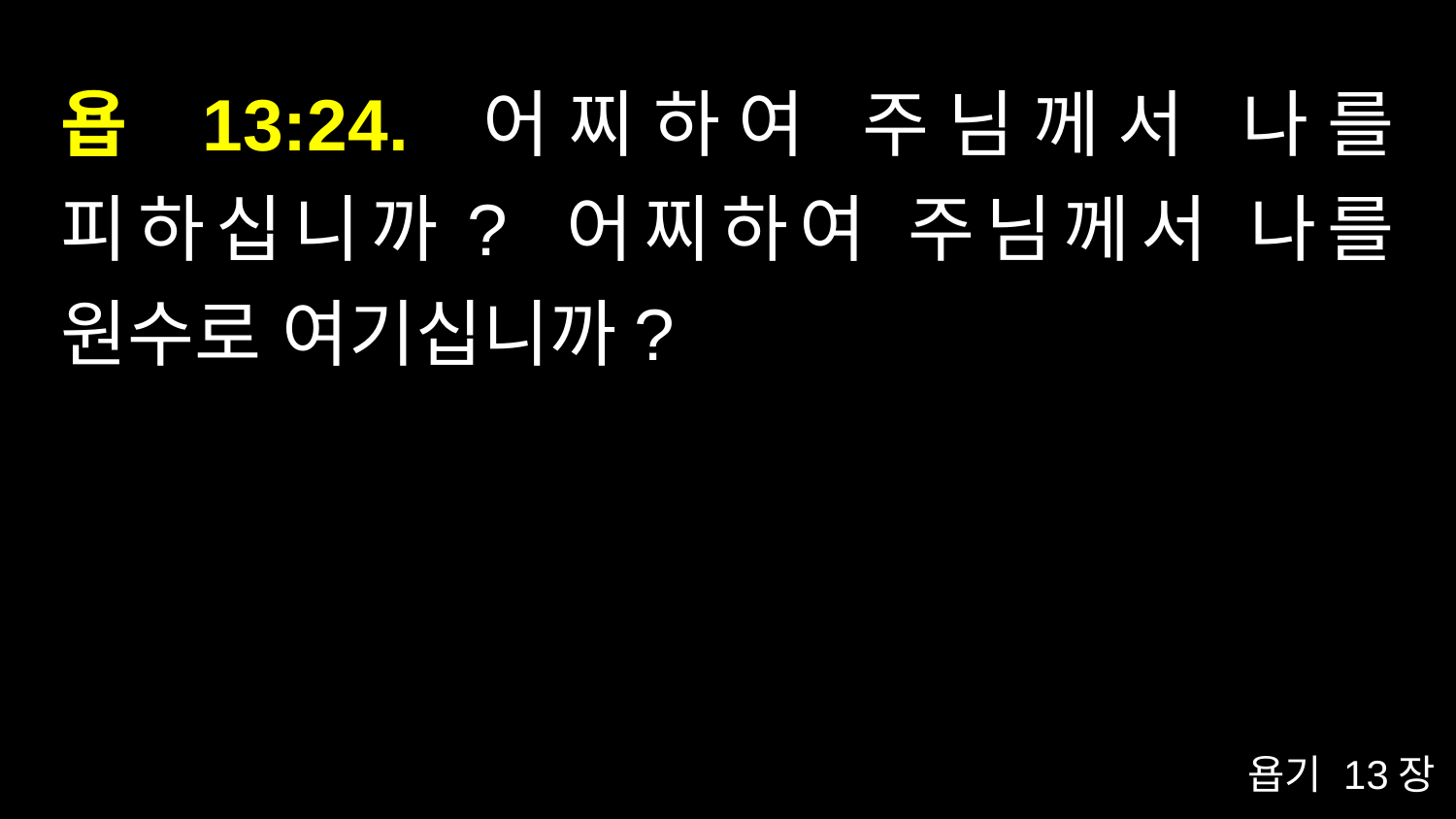

# 욥 13:24. 어찌하여 주님께서 나를 피하십니까? 어찌하여 주님께서 나를 원수로 여기십니까?
욥기 13장